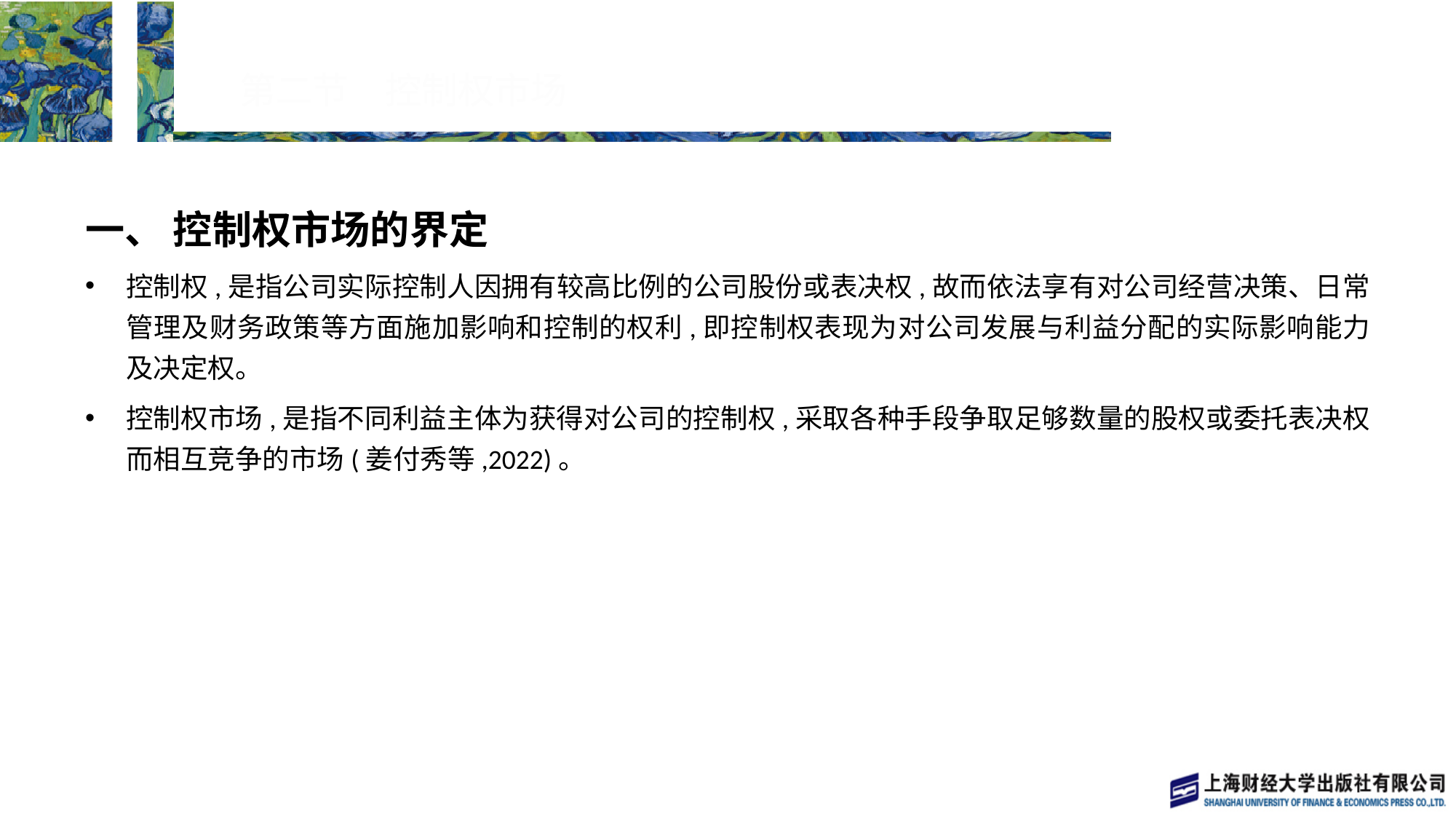

# 第二节　控制权市场
一、 控制权市场的界定
控制权,是指公司实际控制人因拥有较高比例的公司股份或表决权,故而依法享有对公司经营决策、日常管理及财务政策等方面施加影响和控制的权利,即控制权表现为对公司发展与利益分配的实际影响能力及决定权。
控制权市场,是指不同利益主体为获得对公司的控制权,采取各种手段争取足够数量的股权或委托表决权而相互竞争的市场(姜付秀等,2022)。